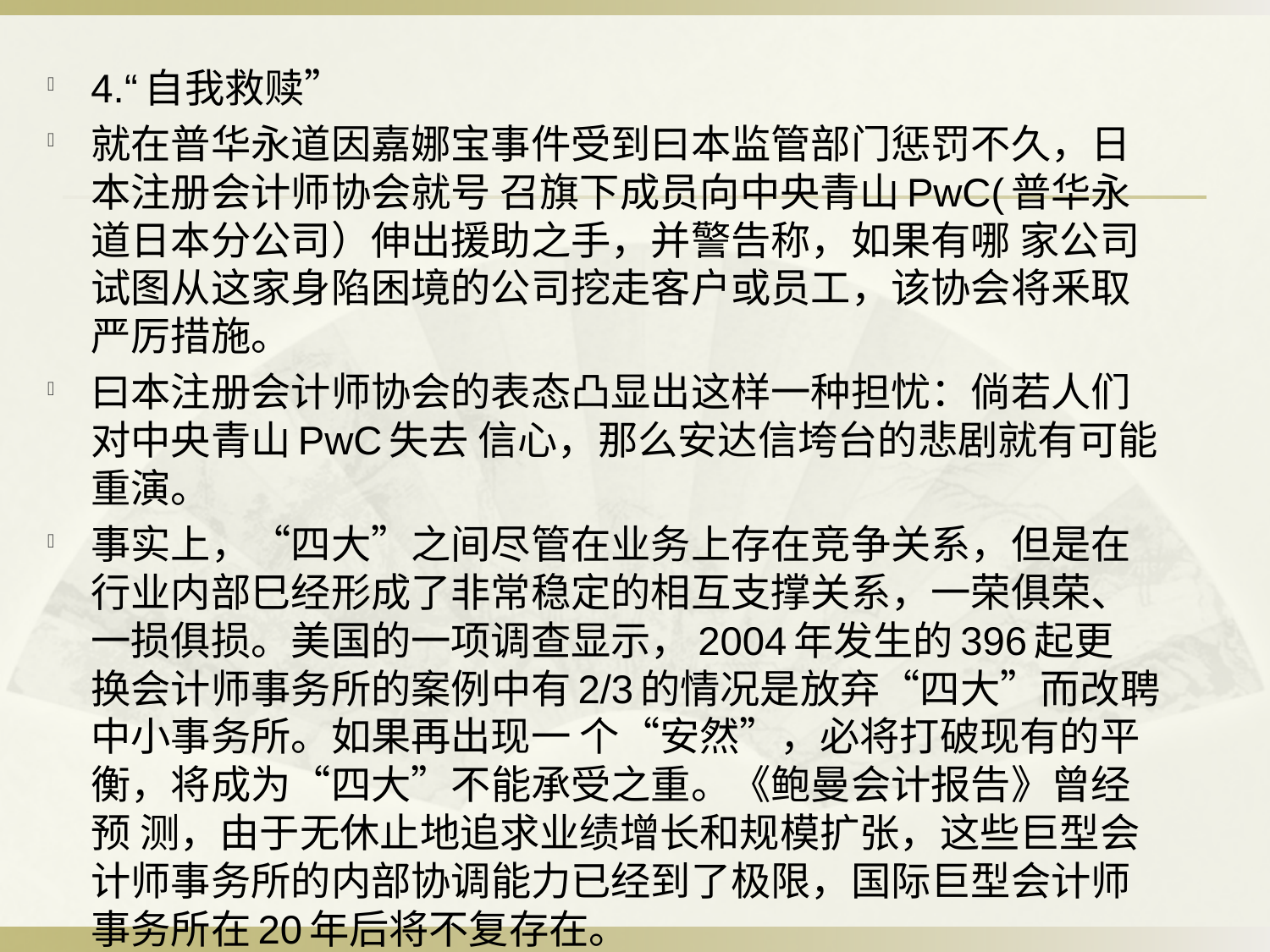

4.“自我救赎”
就在普华永道因嘉娜宝事件受到曰本监管部门惩罚不久，日本注册会计师协会就号 召旗下成员向中央青山PwC(普华永道日本分公司）伸出援助之手，并警告称，如果有哪 家公司试图从这家身陷困境的公司挖走客户或员工，该协会将釆取严厉措施。
曰本注册会计师协会的表态凸显出这样一种担忧：倘若人们对中央青山PwC失去 信心，那么安达信垮台的悲剧就有可能重演。
事实上，“四大”之间尽管在业务上存在竞争关系，但是在行业内部巳经形成了非常稳定的相互支撑关系，一荣俱荣、一损俱损。美国的一项调查显示，2004年发生的396起更 换会计师事务所的案例中有2/3的情况是放弃“四大”而改聘中小事务所。如果再出现一 个“安然”，必将打破现有的平衡，将成为“四大”不能承受之重。《鲍曼会计报告》曾经预 测，由于无休止地追求业绩增长和规模扩张，这些巨型会计师事务所的内部协调能力已经到了极限，国际巨型会计师事务所在20年后将不复存在。